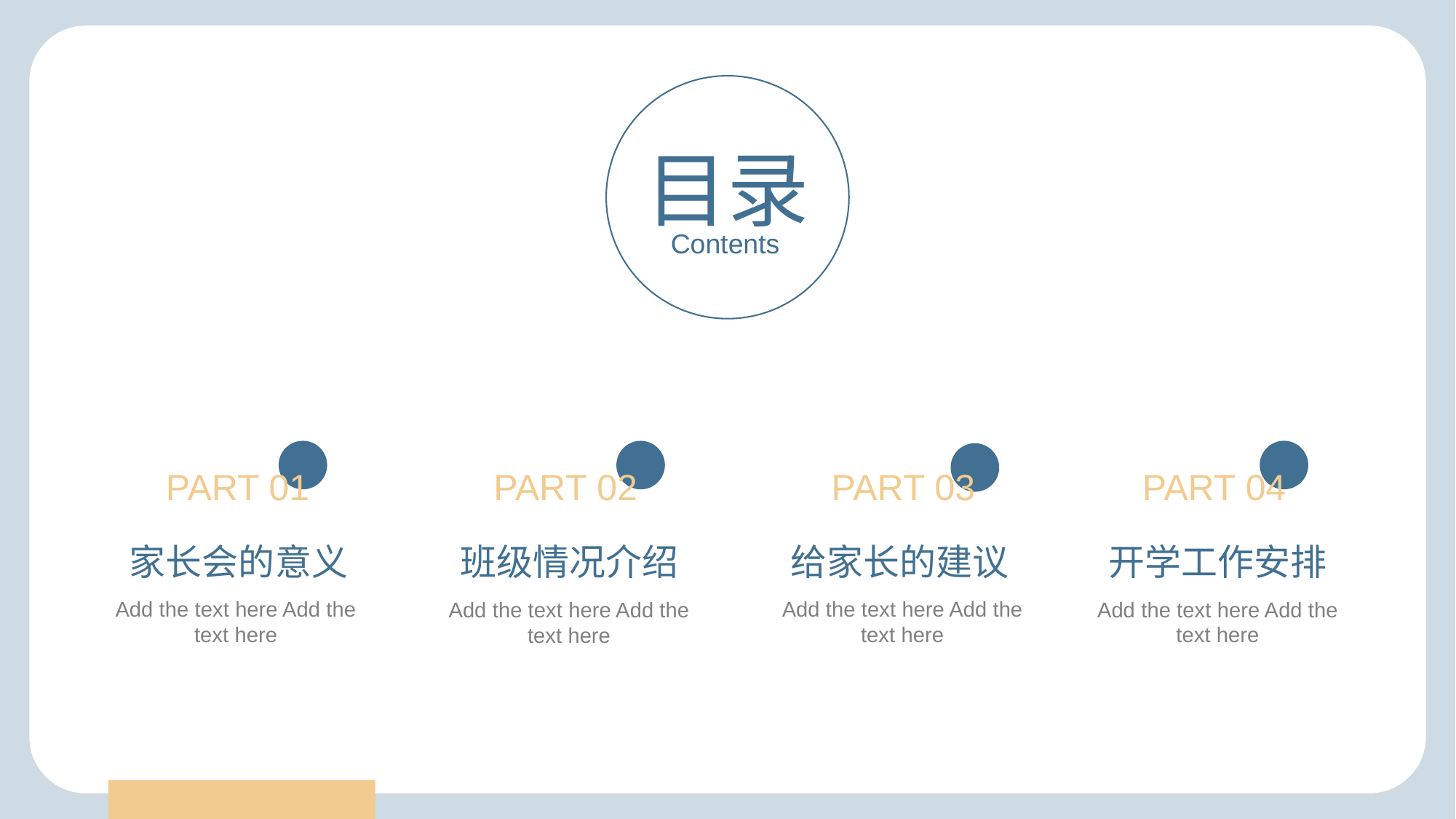

目录
Contents

PART 03
PART 04
PART 01
PART 02
家长会的意义
班级情况介绍
给家长的建议
开学工作安排
Add the text here Add the text here
Add the text here Add the text here
Add the text here Add the text here
Add the text here Add the text here